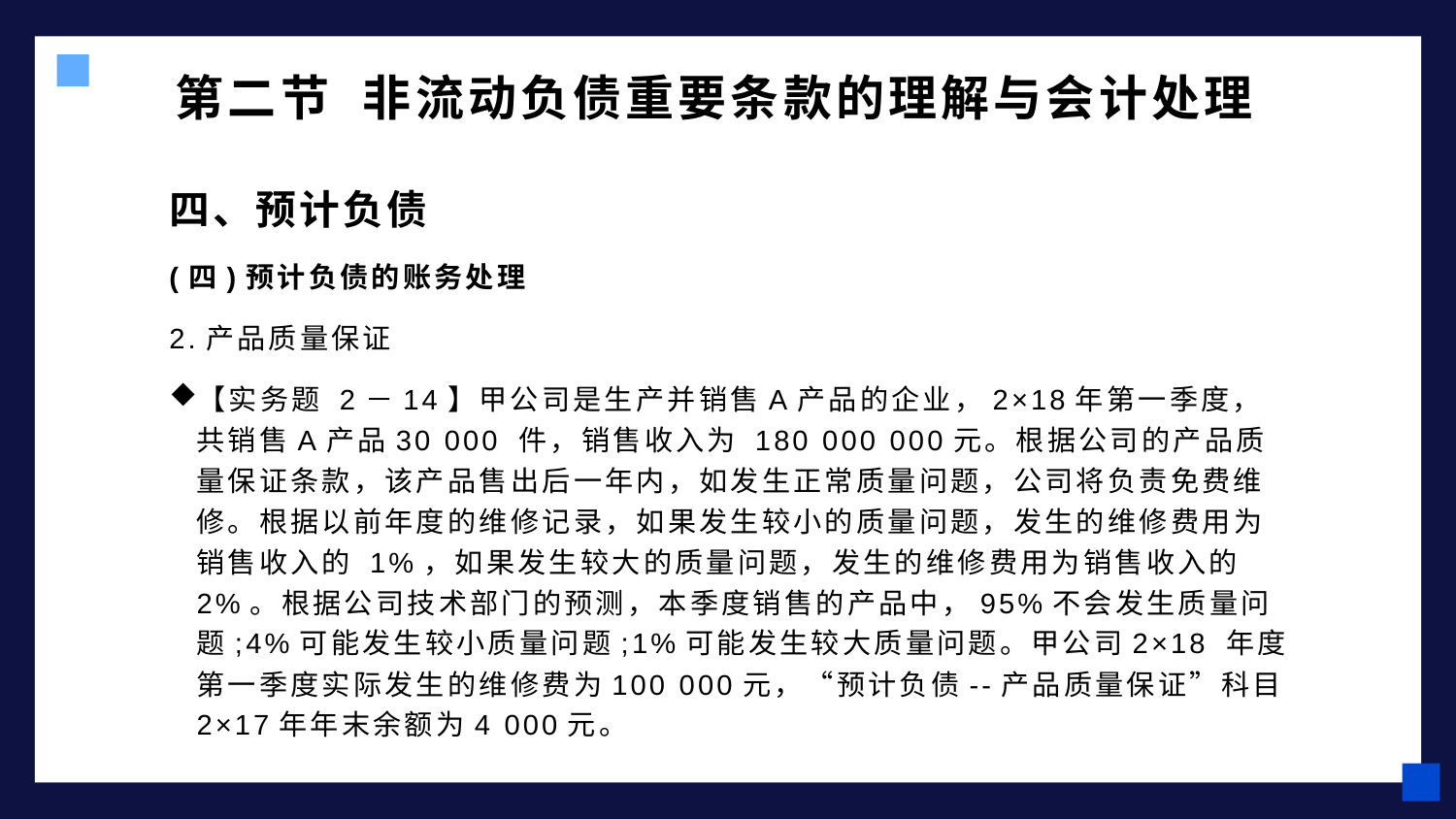

# 第二节  非流动负债重要条款的理解与会计处理
四、预计负债
(四)预计负债的账务处理
2.产品质量保证
【实务题 2－14】甲公司是生产并销售A产品的企业，2×18年第一季度，共销售A产品30 000 件，销售收入为 180 000 000元。根据公司的产品质量保证条款，该产品售出后一年内，如发生正常质量问题，公司将负责免费维修。根据以前年度的维修记录，如果发生较小的质量问题，发生的维修费用为销售收入的 1%，如果发生较大的质量问题，发生的维修费用为销售收入的 2%。根据公司技术部门的预测，本季度销售的产品中，95%不会发生质量问题;4%可能发生较小质量问题;1%可能发生较大质量问题。甲公司2×18 年度第一季度实际发生的维修费为100 000元，“预计负债--产品质量保证”科目2×17年年末余额为4 000元。